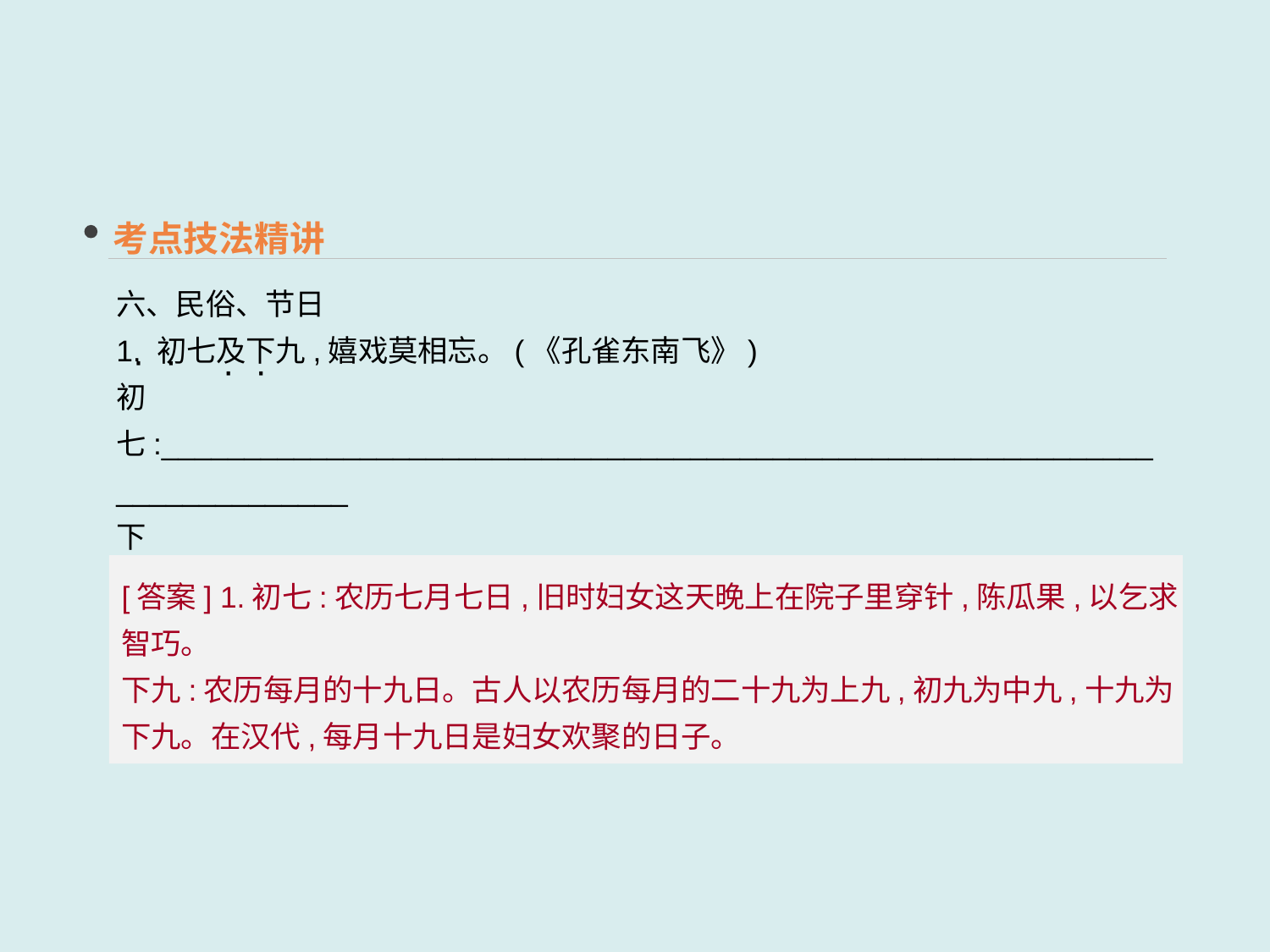

考点技法精讲

六、民俗、节日
1. 初七及下九,嬉戏莫相忘。(《孔雀东南飞》)
初七:__________________________________________________________________________
下九:__________________________________________________________________________

 ·  ·
 ·  ·

[答案] 1.初七:农历七月七日,旧时妇女这天晚上在院子里穿针,陈瓜果,以乞求智巧。
下九:农历每月的十九日。古人以农历每月的二十九为上九,初九为中九,十九为下九。在汉代,每月十九日是妇女欢聚的日子。